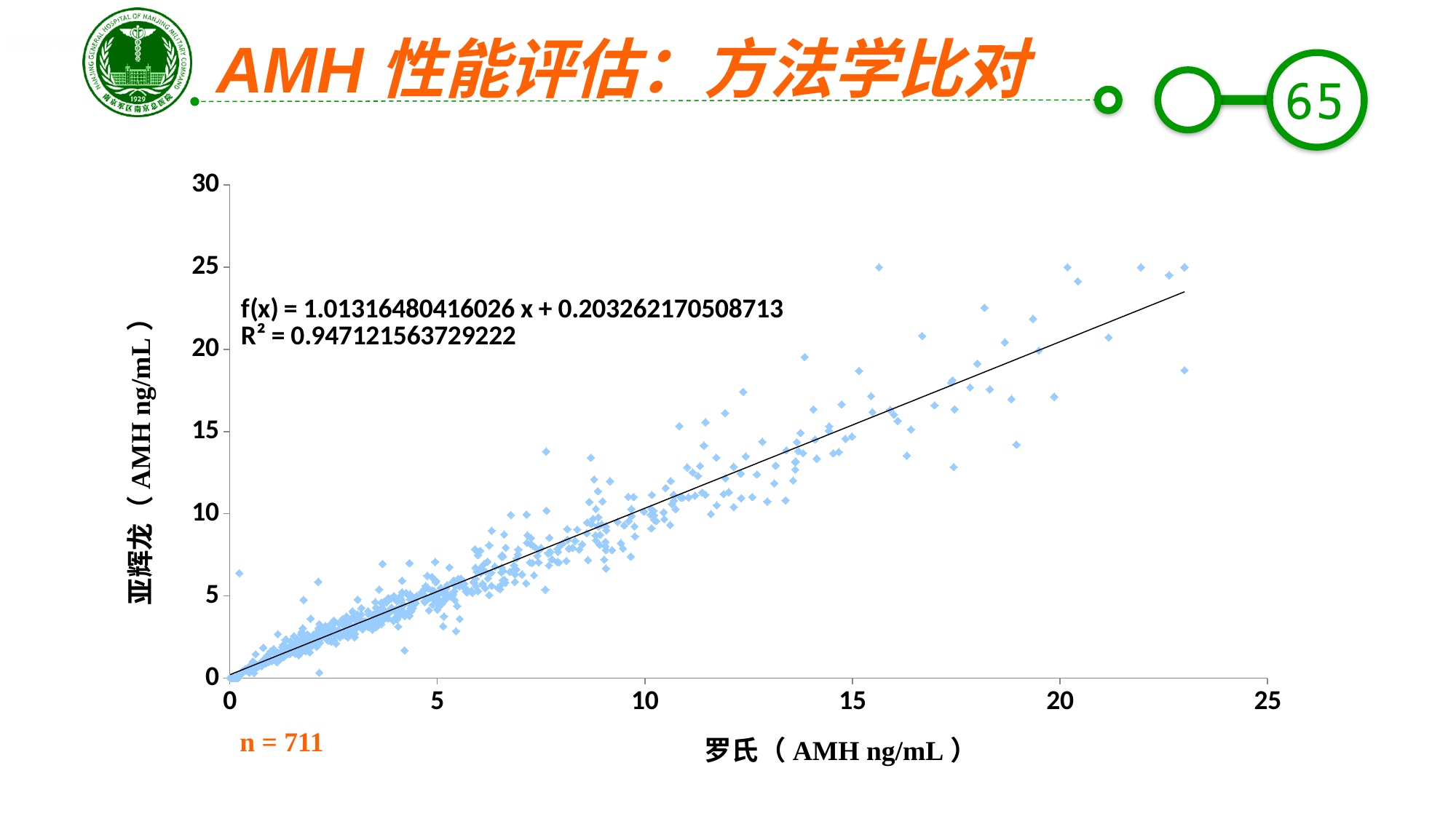

AMH性能评估：方法学比对

### Chart

| Category |  |
|---|---|
亚辉龙（AMH ng/mL）
n = 711
罗氏（AMH ng/mL）